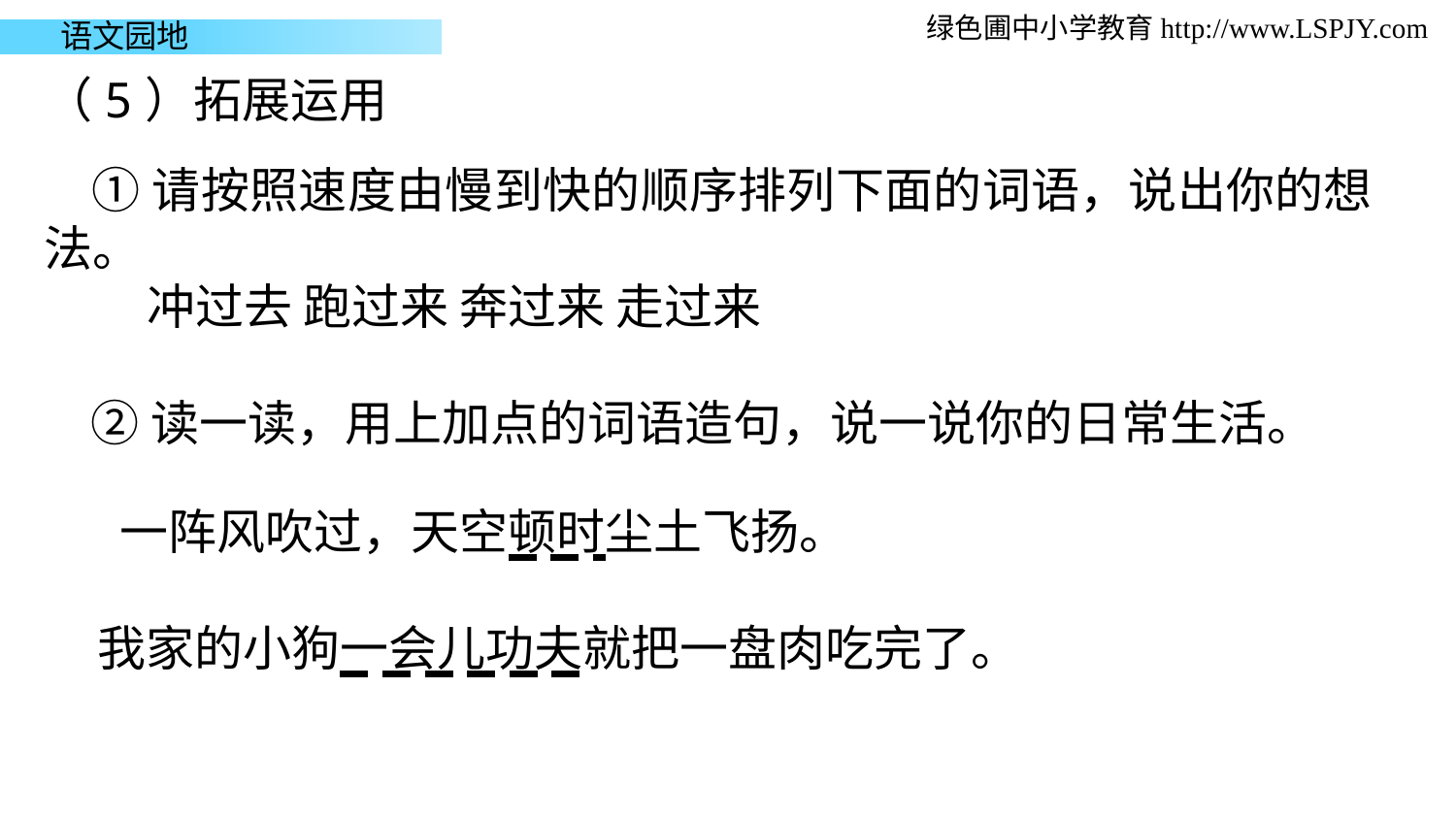

绿色圃中小学教育http://www.LSPJY.com
（5）拓展运用
 ①请按照速度由慢到快的顺序排列下面的词语，说出你的想法。
     冲过去 跑过来 奔过来 走过来

 ②读一读，用上加点的词语造句，说一说你的日常生活。
 一阵风吹过，天空顿时尘土飞扬。

我家的小狗一会儿功夫就把一盘肉吃完了。